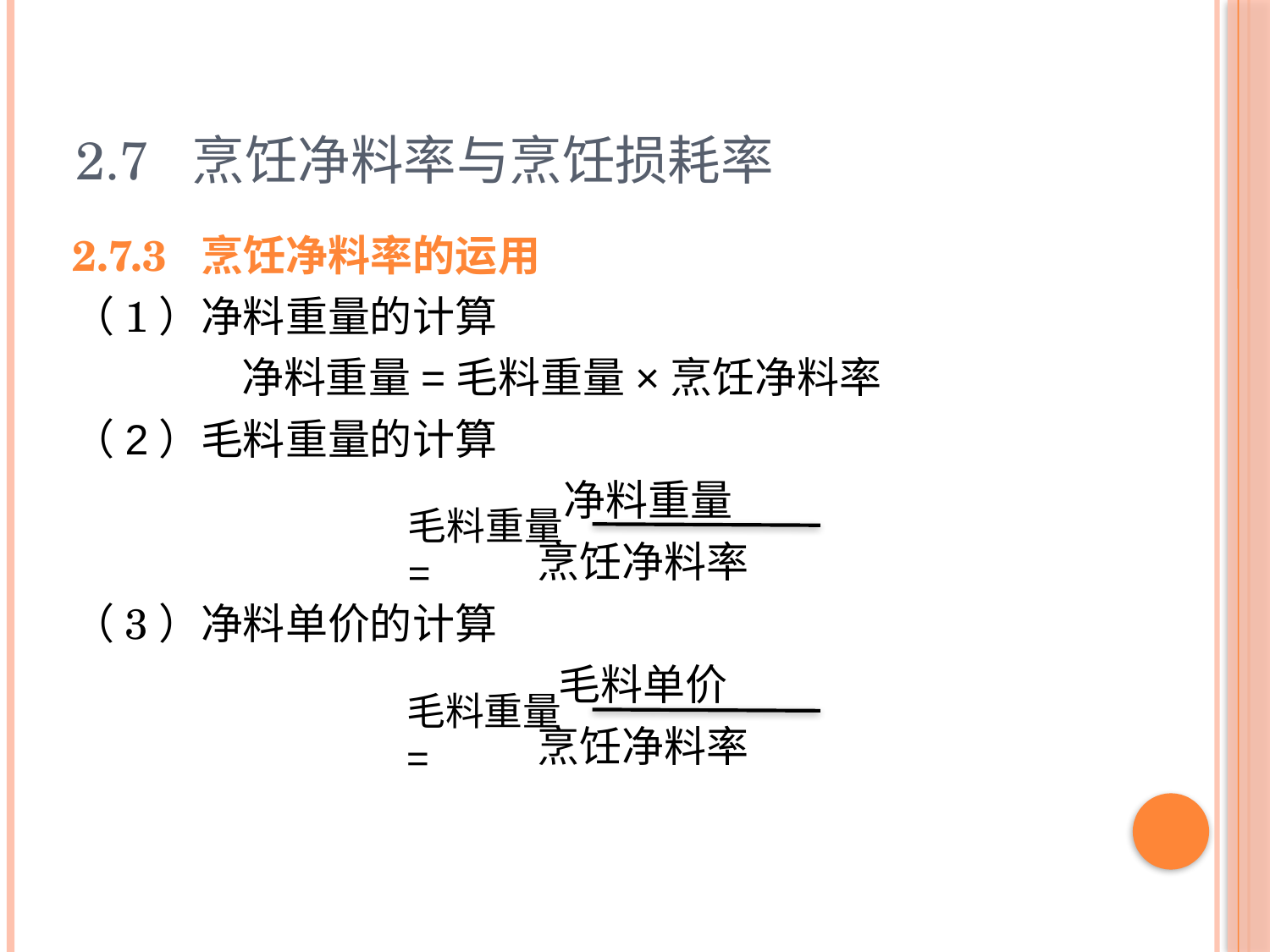

# 2.7  烹饪净料率与烹饪损耗率
2.7.3  烹饪净料率的运用
（1）净料重量的计算
净料重量=毛料重量×烹饪净料率
（2）毛料重量的计算
           净料重量
          烹饪净料率
（3）净料单价的计算
          毛料单价
          烹饪净料率
毛料重量=
毛料重量=